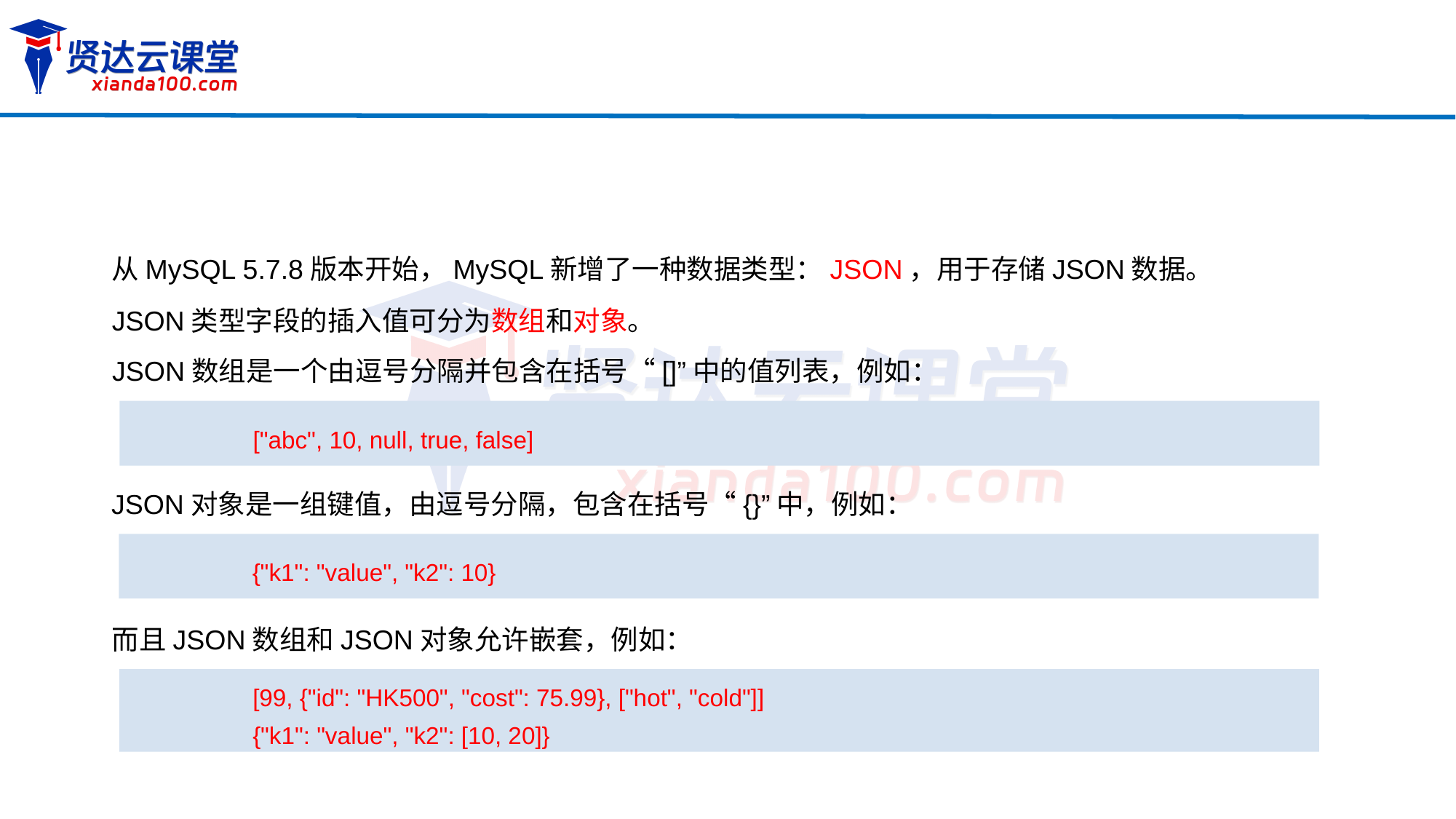

从MySQL 5.7.8版本开始，MySQL新增了一种数据类型：JSON，用于存储JSON数据。
JSON类型字段的插入值可分为数组和对象。
JSON数组是一个由逗号分隔并包含在括号“[]”中的值列表，例如：

["abc", 10, null, true, false]
JSON对象是一组键值，由逗号分隔，包含在括号“{}”中，例如：

{"k1": "value", "k2": 10}
而且JSON数组和JSON对象允许嵌套，例如：
[99, {"id": "HK500", "cost": 75.99}, ["hot", "cold"]]
{"k1": "value", "k2": [10, 20]}